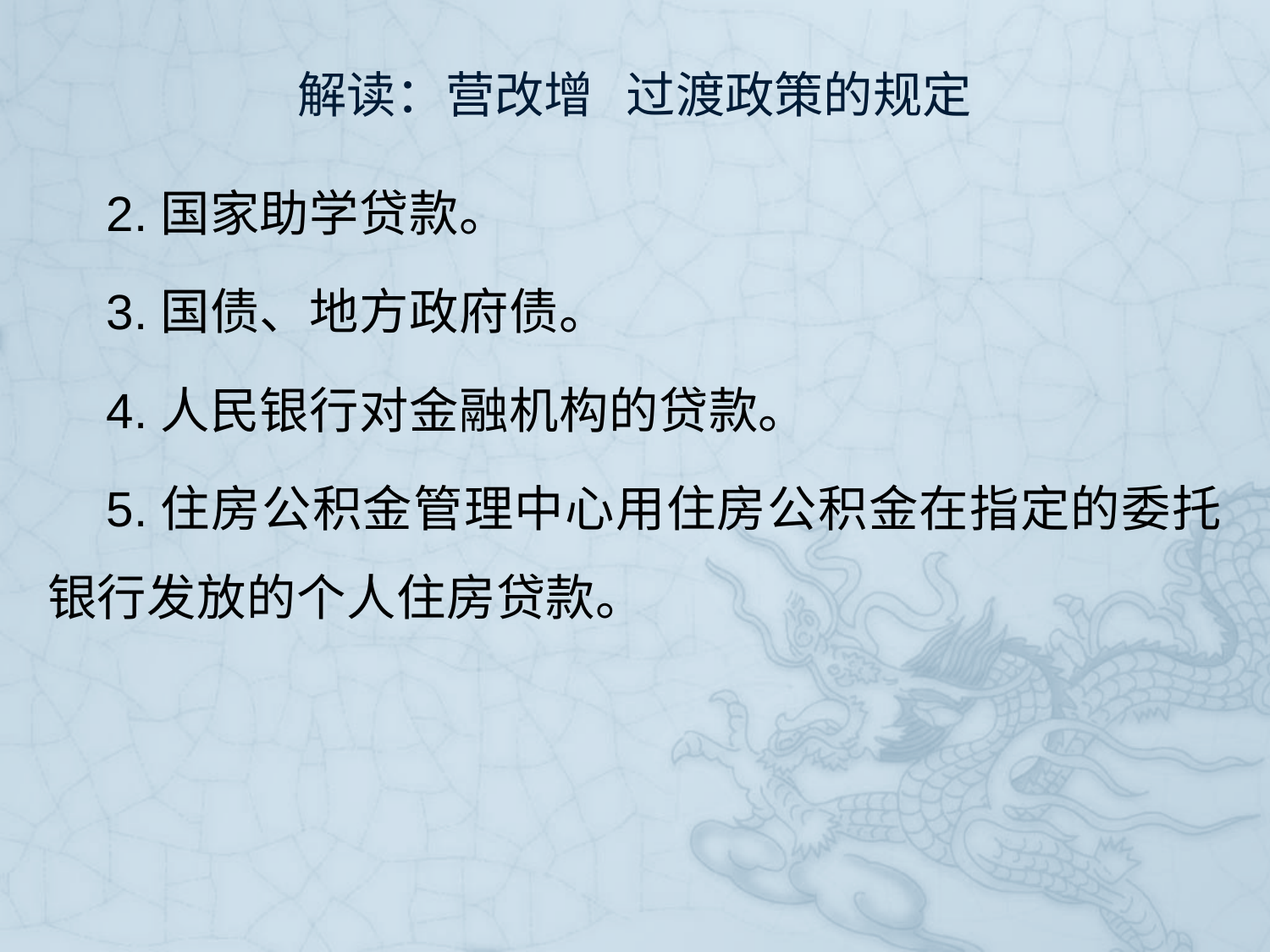

# 解读：营改增   过渡政策的规定
2.国家助学贷款。
3.国债、地方政府债。
4.人民银行对金融机构的贷款。
5.住房公积金管理中心用住房公积金在指定的委托银行发放的个人住房贷款。